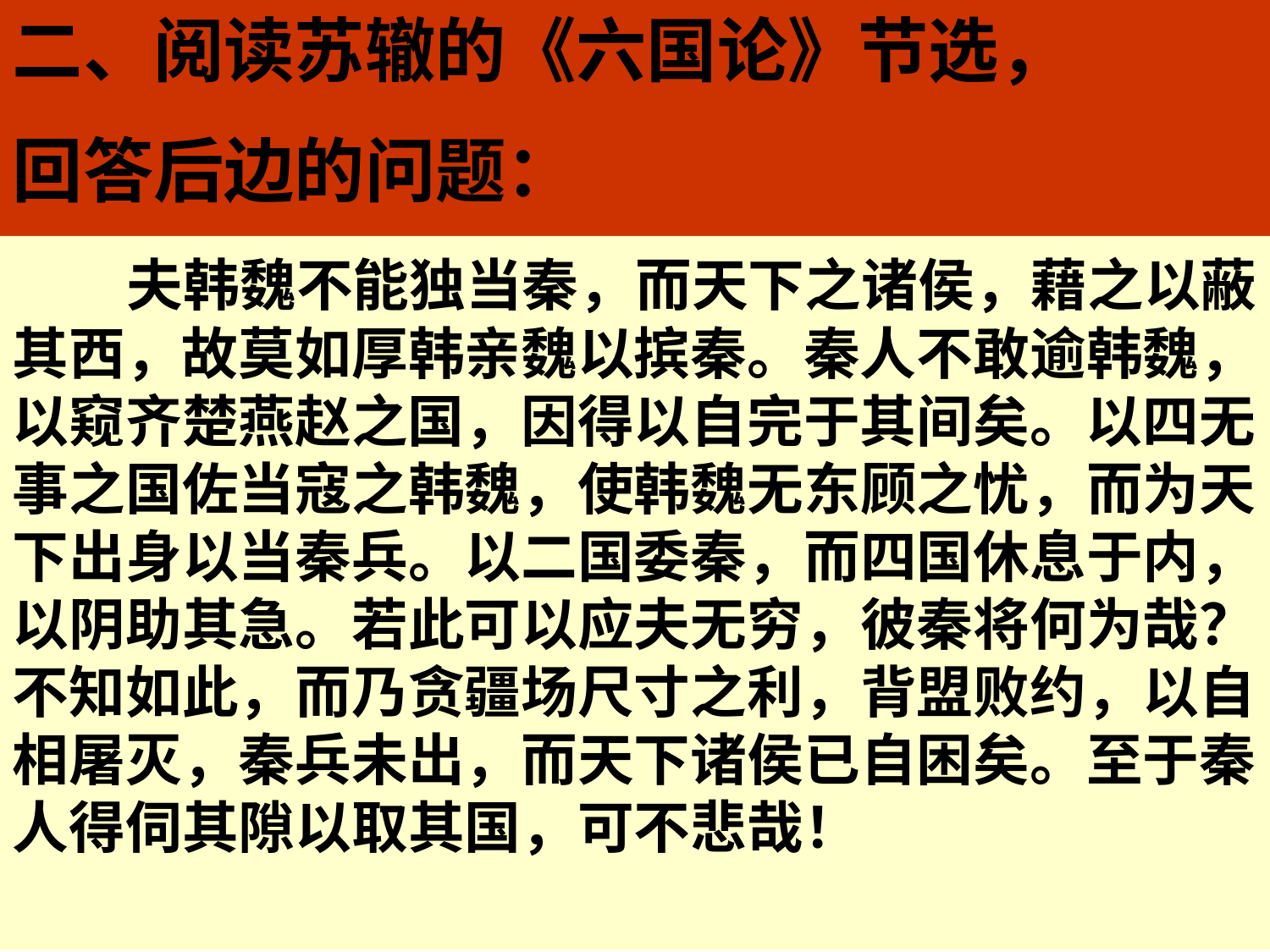

二、阅读苏辙的《六国论》节选，
回答后边的问题：

       夫韩魏不能独当秦，而天下之诸侯，藉之以蔽其西，故莫如厚韩亲魏以摈秦。秦人不敢逾韩魏，以窥齐楚燕赵之国，因得以自完于其间矣。以四无事之国佐当寇之韩魏，使韩魏无东顾之忧，而为天下出身以当秦兵。以二国委秦，而四国休息于内，以阴助其急。若此可以应夫无穷，彼秦将何为哉？不知如此，而乃贪疆场尺寸之利，背盟败约，以自相屠灭，秦兵未出，而天下诸侯已自困矣。至于秦人得伺其隙以取其国，可不悲哉！